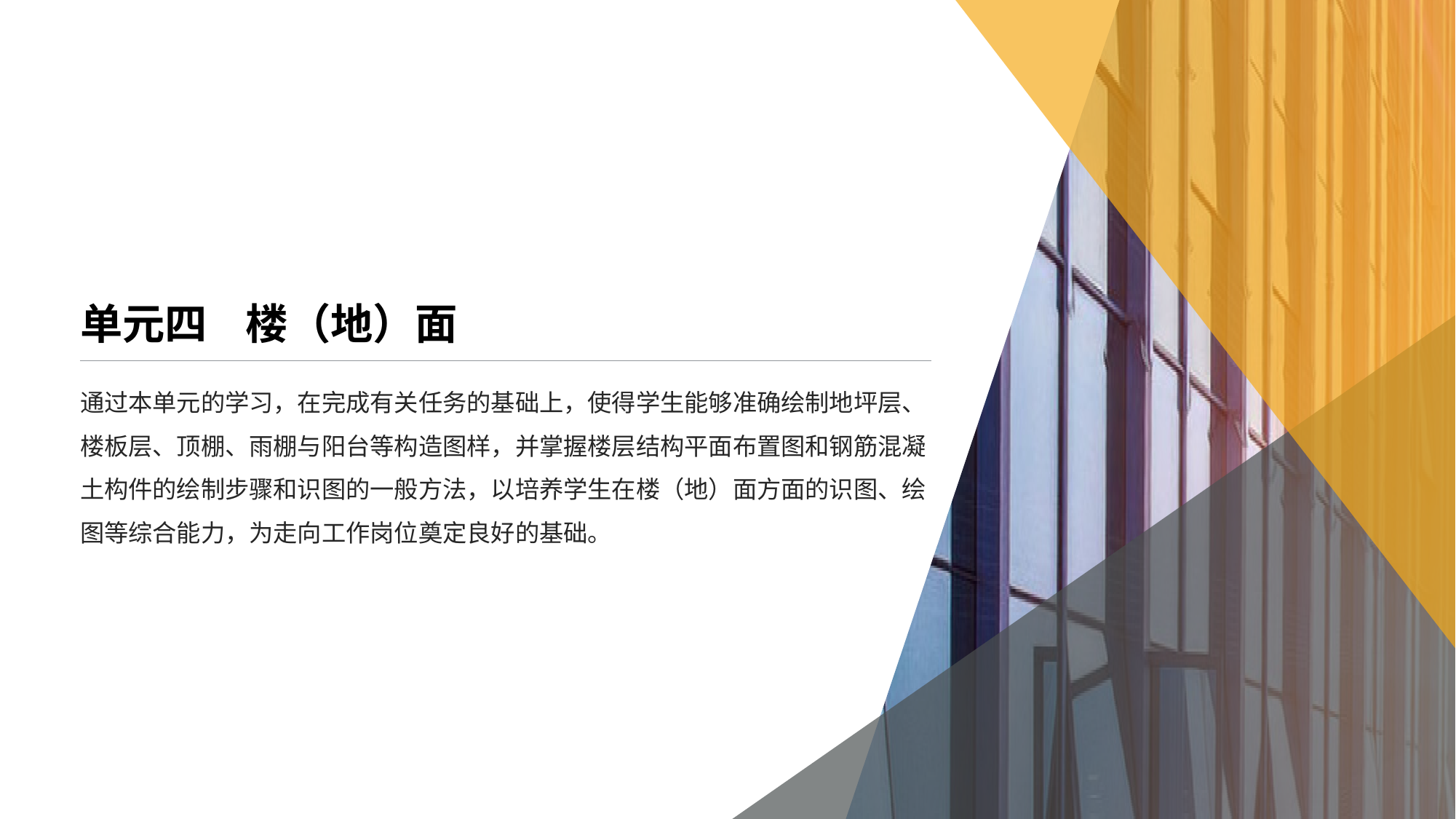

# 单元四    楼（地）面
通过本单元的学习，在完成有关任务的基础上，使得学生能够准确绘制地坪层、楼板层、顶棚、雨棚与阳台等构造图样，并掌握楼层结构平面布置图和钢筋混凝土构件的绘制步骤和识图的一般方法，以培养学生在楼（地）面方面的识图、绘
图等综合能力，为走向工作岗位奠定良好的基础。